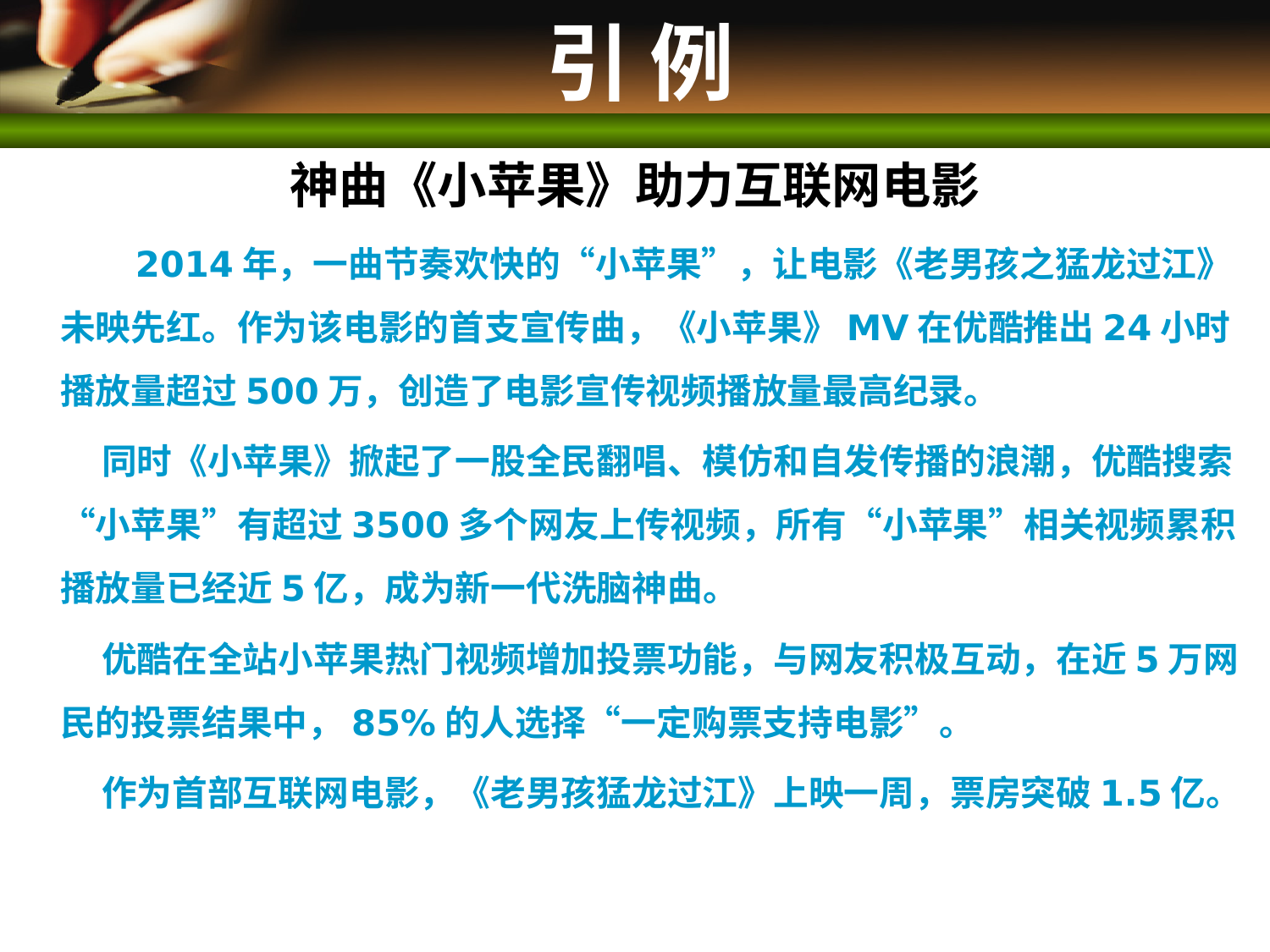

# 引 例
神曲《小苹果》助力互联网电影
          2014年，一曲节奏欢快的“小苹果”，让电影《老男孩之猛龙过江》未映先红。作为该电影的首支宣传曲，《小苹果》MV在优酷推出24小时播放量超过500万，创造了电影宣传视频播放量最高纪录。
          同时《小苹果》掀起了一股全民翻唱、模仿和自发传播的浪潮，优酷搜索“小苹果”有超过3500多个网友上传视频，所有“小苹果”相关视频累积播放量已经近5亿，成为新一代洗脑神曲。
          优酷在全站小苹果热门视频增加投票功能，与网友积极互动，在近5万网民的投票结果中，85%的人选择“一定购票支持电影”。
          作为首部互联网电影，《老男孩猛龙过江》上映一周，票房突破1.5亿。